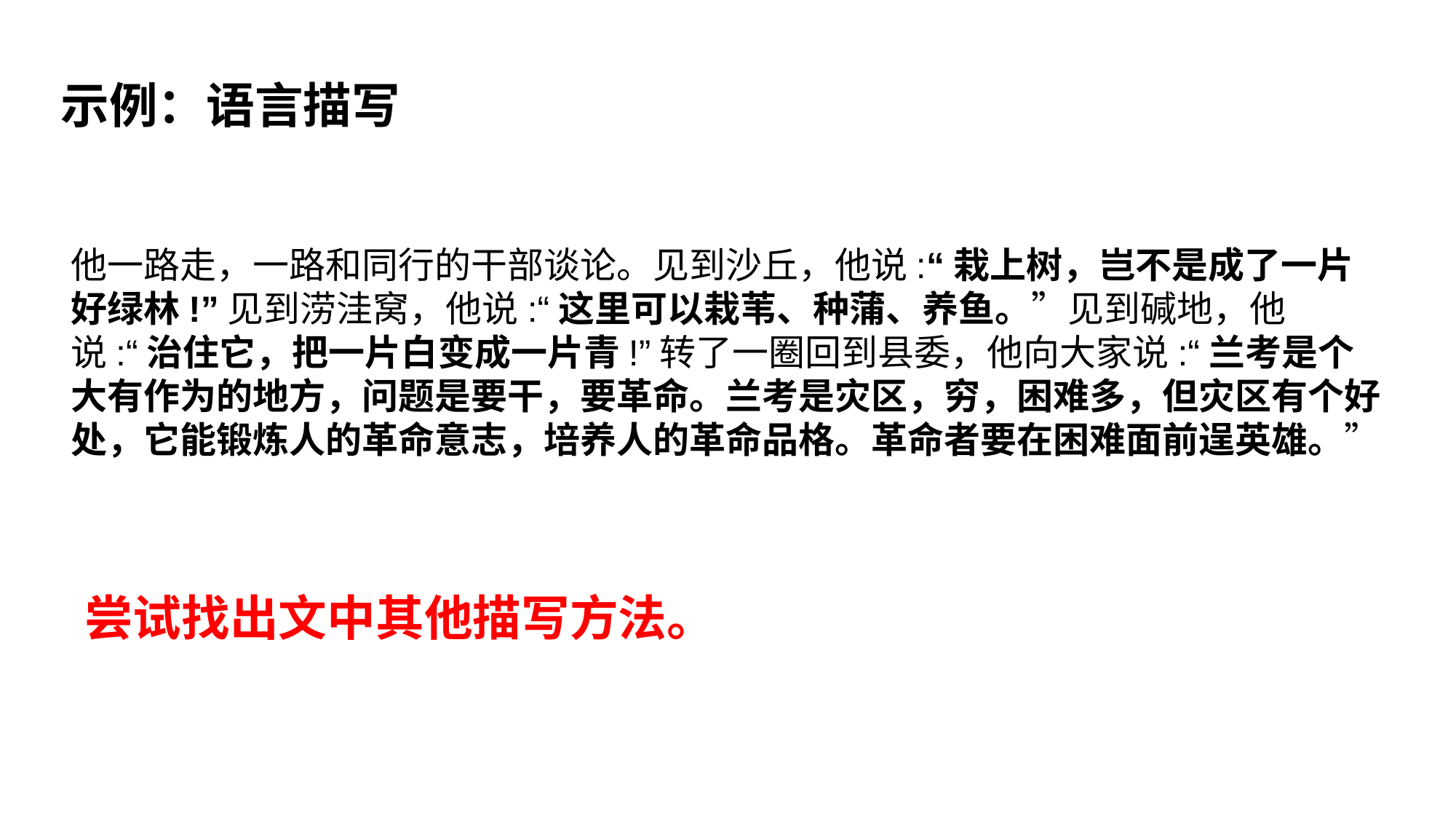

示例：语言描写
他一路走，一路和同行的干部谈论。见到沙丘，他说:“栽上树，岂不是成了一片好绿林!”见到涝洼窝，他说:“这里可以栽苇、种蒲、养鱼。”见到碱地，他说:“治住它，把一片白变成一片青!”转了一圈回到县委，他向大家说:“兰考是个大有作为的地方，问题是要干，要革命。兰考是灾区，穷，困难多，但灾区有个好处，它能锻炼人的革命意志，培养人的革命品格。革命者要在困难面前逞英雄。”
尝试找出文中其他描写方法。